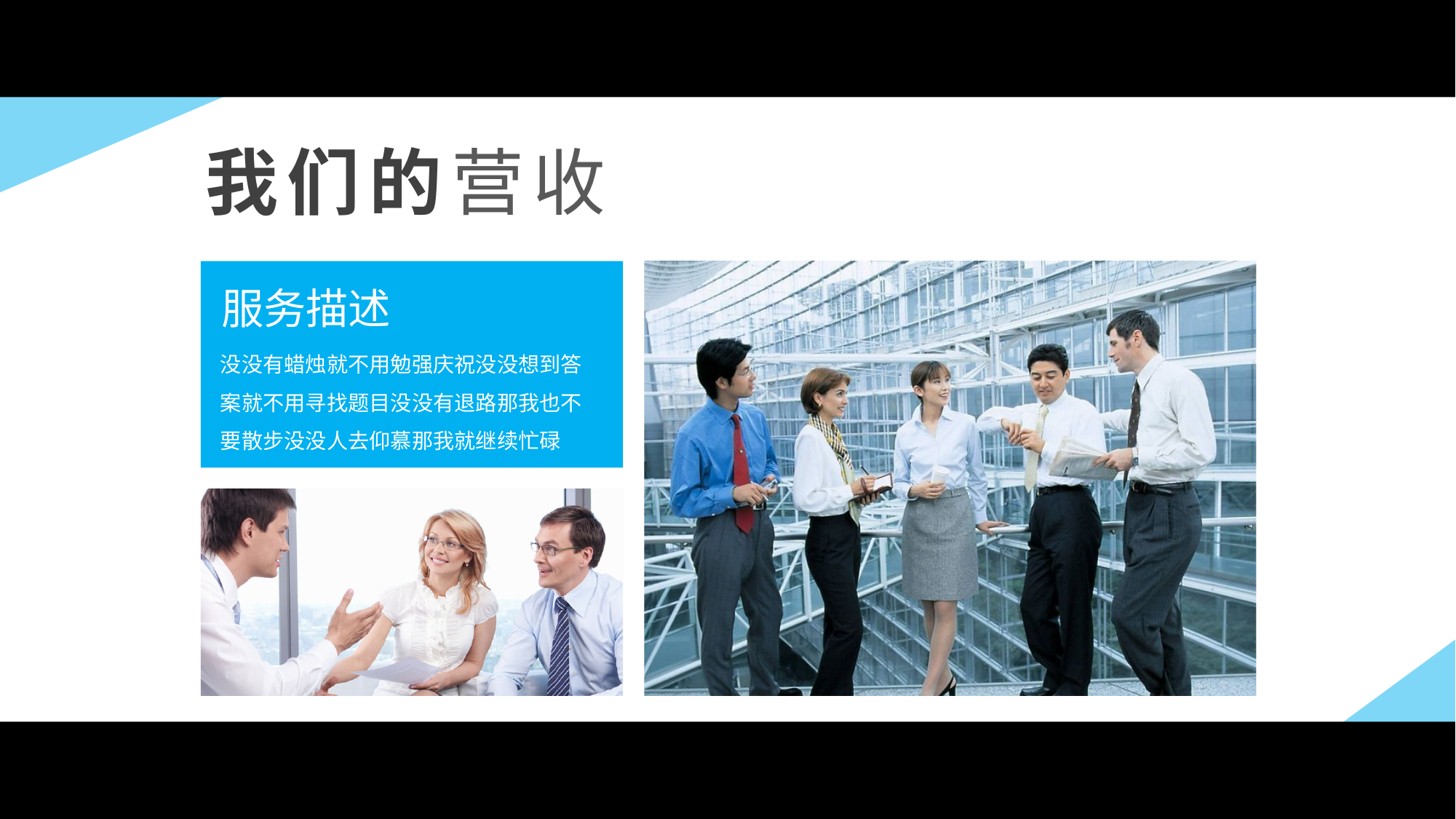

服务描述
没没有蜡烛就不用勉强庆祝没没想到答案就不用寻找题目没没有退路那我也不要散步没没人去仰慕那我就继续忙碌
我们的营收
e7d195523061f1c06526803b853d33da37c806682655e537E2A928F3AEA1D11B2C74CA1ADE48C493B3BE6AAFC7DC1413F1D3DE5144BCB5B8EB55459D8BD2DD86CA978BCF0EF961A7AF6DF4AA15BE1927FE2DC0399281CA13F5FF3BC2BB46FFC9F5AA35C3113760E3D2573A04BDF891766F9537AFB919BD4A0DDF84983D4316A4056C223346809CFA

Time delay(勿删)
103.84+1.8=105.64